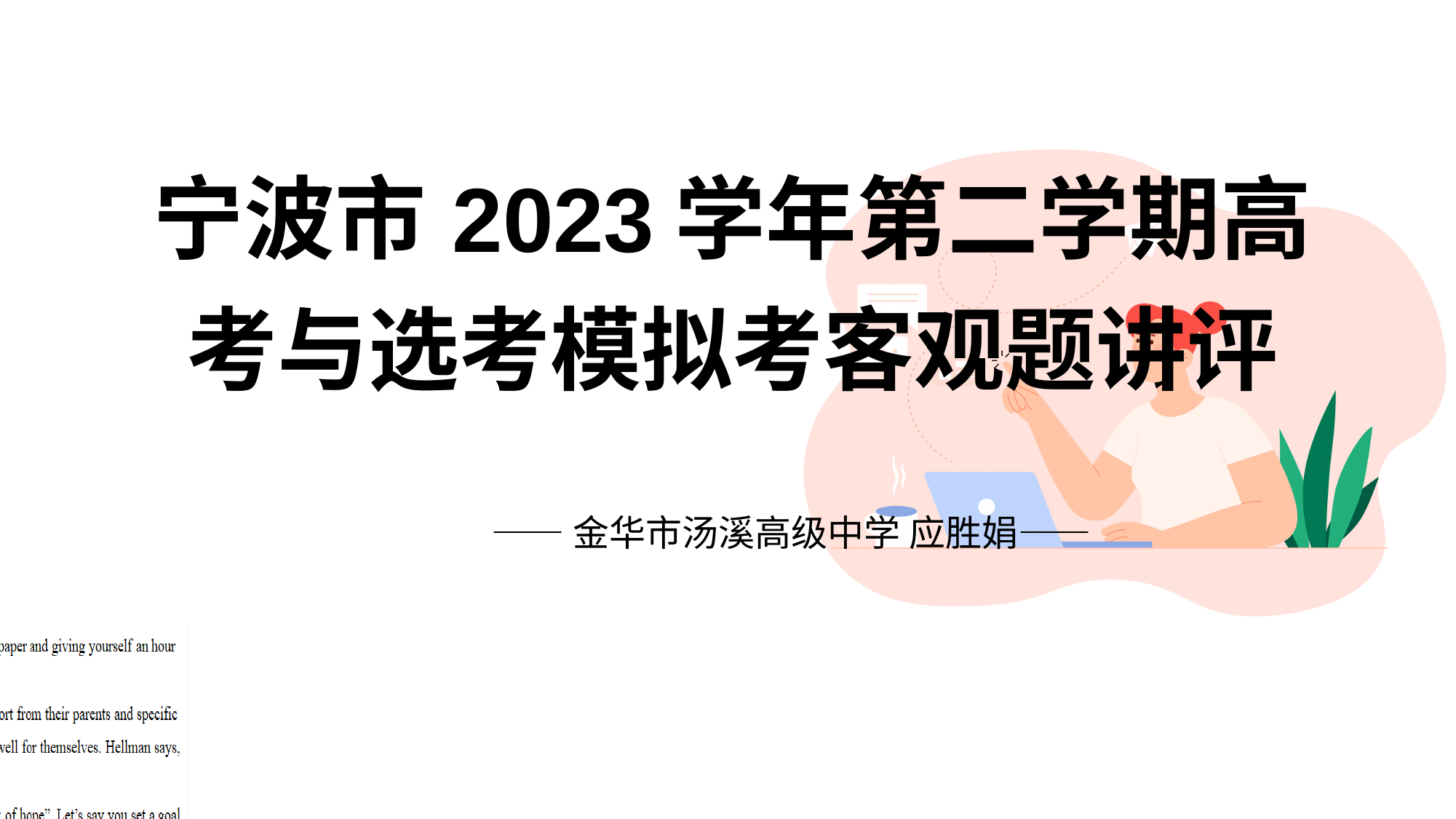

宁波市2023学年第二学期高考与选考模拟考客观题讲评
——金华市汤溪高级中学 应胜娟——